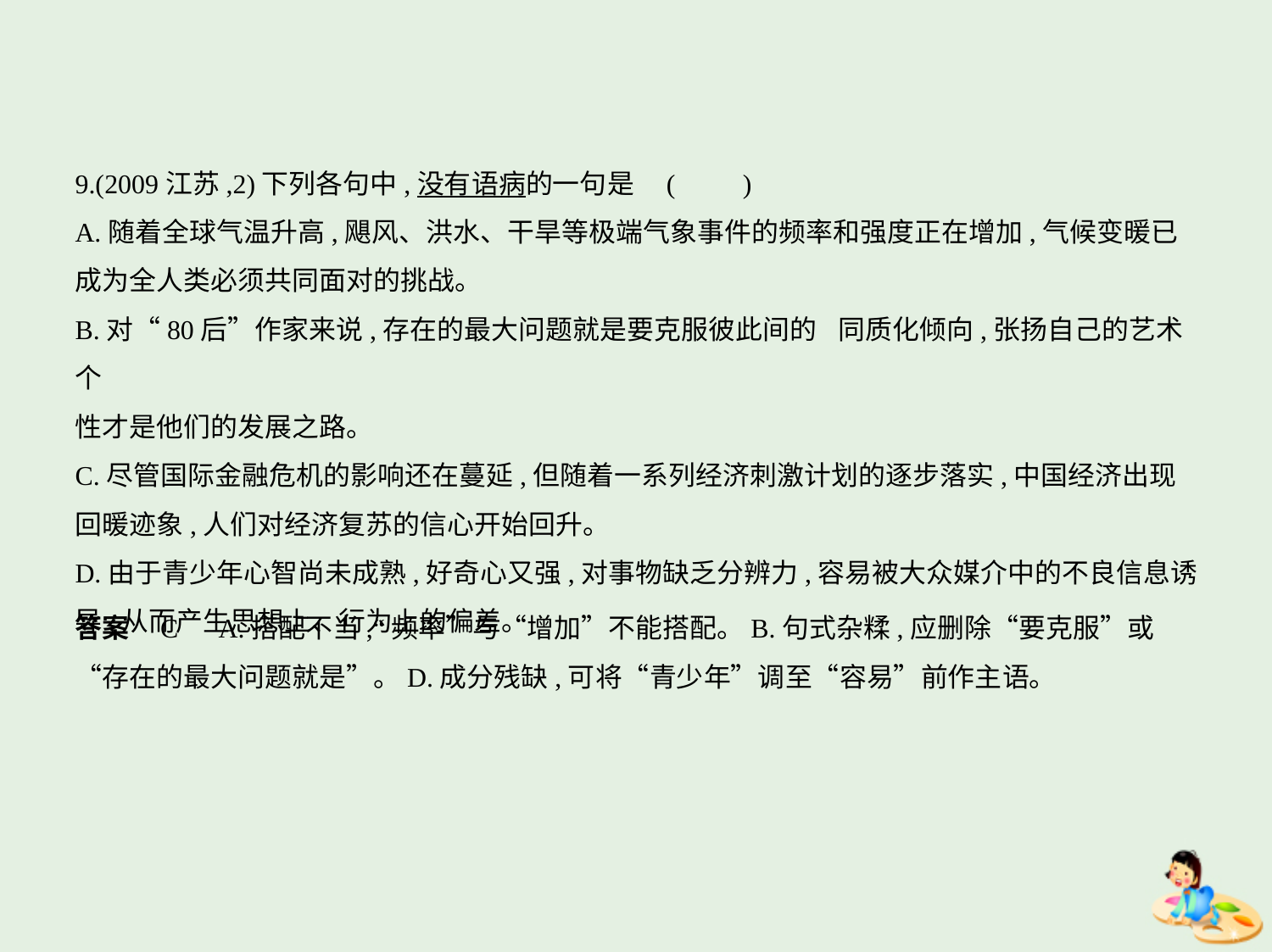

9.(2009江苏,2)下列各句中,没有语病的一句是 (　　)
A.随着全球气温升高,飓风、洪水、干旱等极端气象事件的频率和强度正在增加,气候变暖已
成为全人类必须共同面对的挑战。
B.对“80后”作家来说,存在的最大问题就是要克服彼此间的	同质化倾向,张扬自己的艺术个
性才是他们的发展之路。
C.尽管国际金融危机的影响还在蔓延,但随着一系列经济刺激计划的逐步落实,中国经济出现
回暖迹象,人们对经济复苏的信心开始回升。
D.由于青少年心智尚未成熟,好奇心又强,对事物缺乏分辨力,容易被大众媒介中的不良信息诱
导,从而产生思想上、行为上的偏差。
答案    C　A.搭配不当,“频率”与“增加”不能搭配。B.句式杂糅,应删除“要克服”或
“存在的最大问题就是”。D.成分残缺,可将“青少年”调至“容易”前作主语。